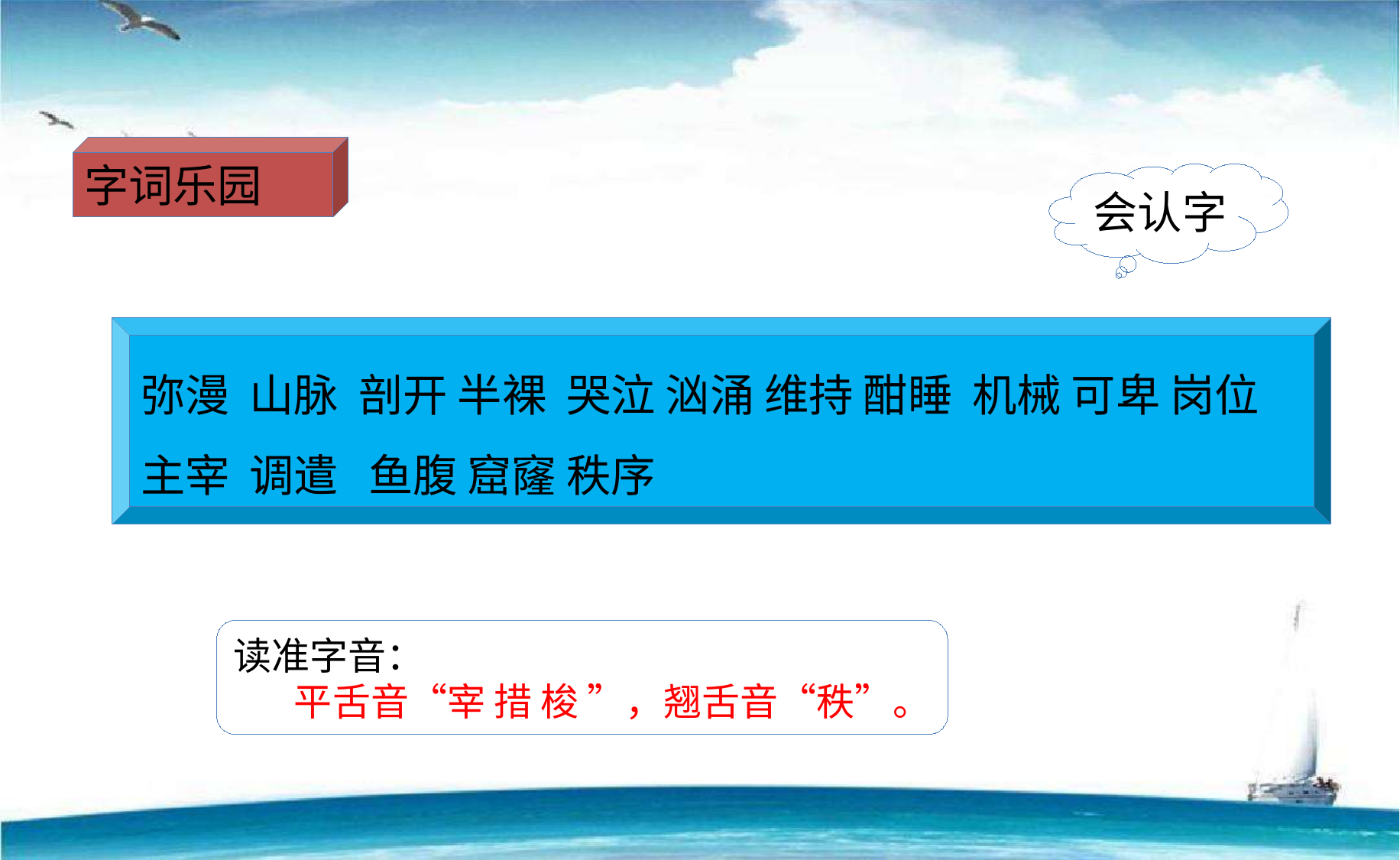

字词乐园
会认字

弥漫  山脉  剖开 半裸  哭泣 汹涌 维持 酣睡  机械 可卑 岗位 主宰  调遣   鱼腹 窟窿 秩序
读准字音：
      平舌音“宰 措 梭 ”，翘舌音“秩”。